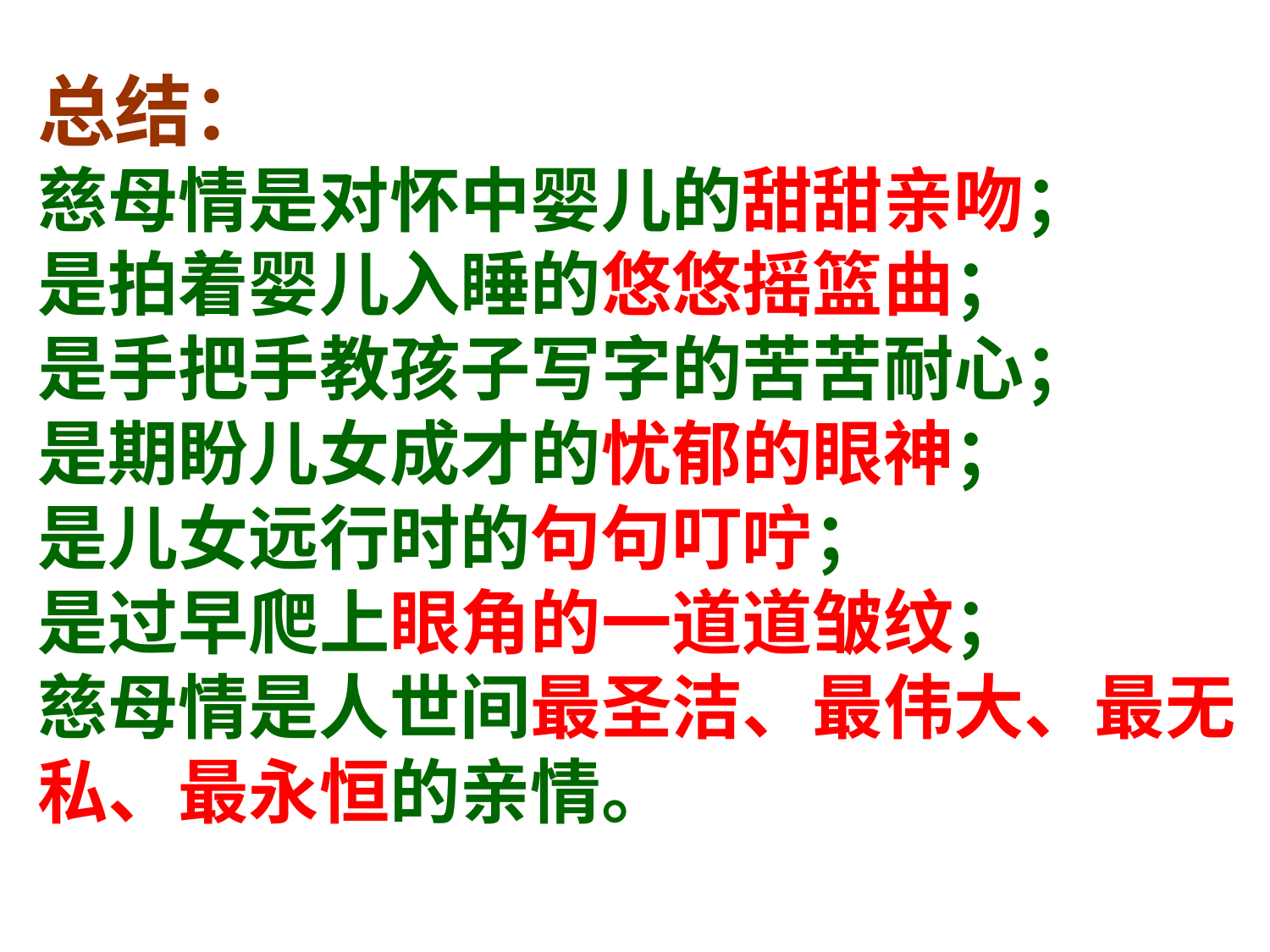

总结：
慈母情是对怀中婴儿的甜甜亲吻；
是拍着婴儿入睡的悠悠摇篮曲；
是手把手教孩子写字的苦苦耐心；
是期盼儿女成才的忧郁的眼神；
是儿女远行时的句句叮咛；
是过早爬上眼角的一道道皱纹；
慈母情是人世间最圣洁、最伟大、最无私、最永恒的亲情。